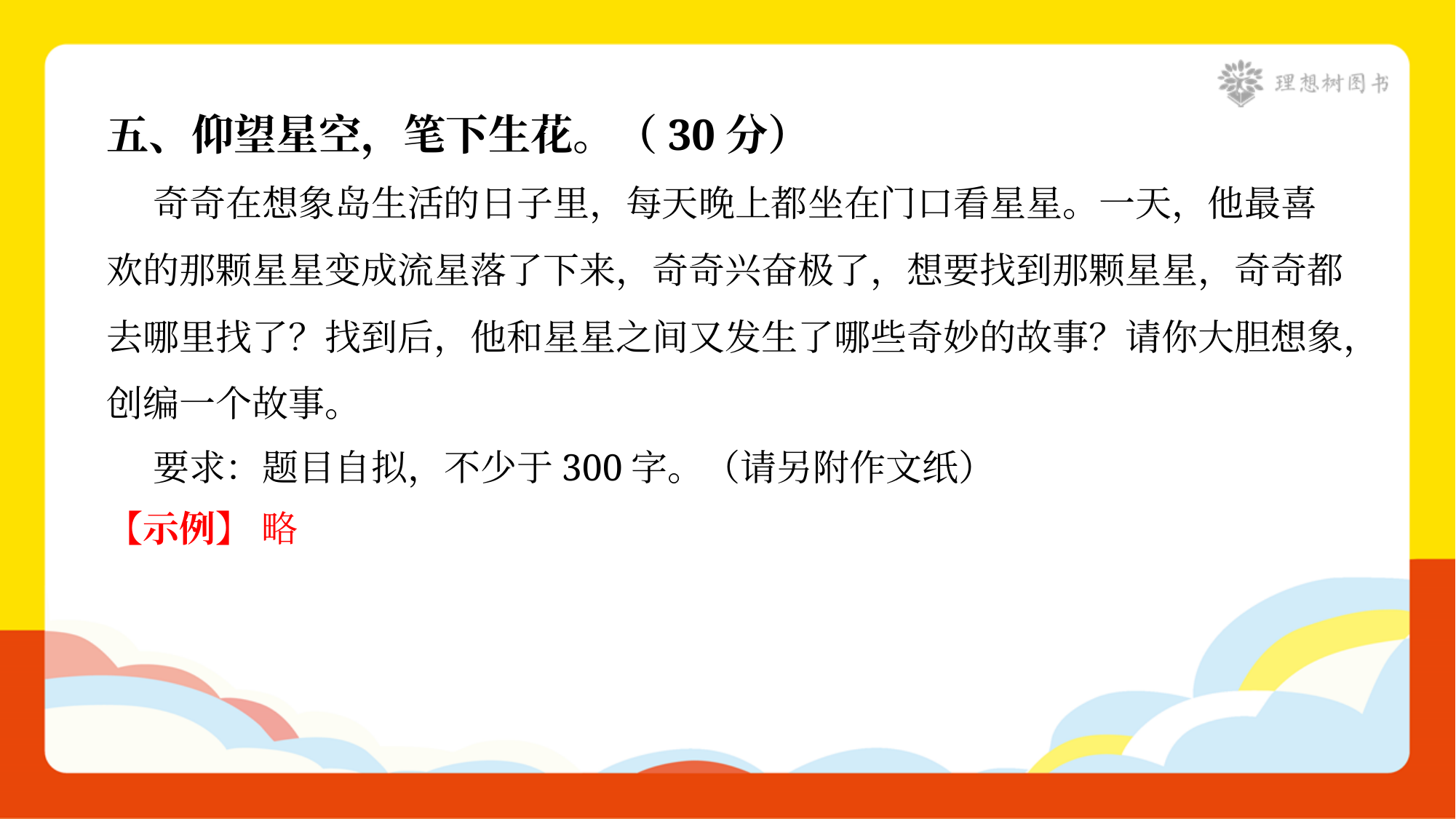

五、仰望星空，笔下生花。（30分）
    奇奇在想象岛生活的日子里，每天晚上都坐在门口看星星。一天，他最喜
欢的那颗星星变成流星落了下来，奇奇兴奋极了，想要找到那颗星星，奇奇都
去哪里找了？找到后，他和星星之间又发生了哪些奇妙的故事？请你大胆想象，
创编一个故事。
    要求：题目自拟，不少于300字。（请另附作文纸）
【示例】 略